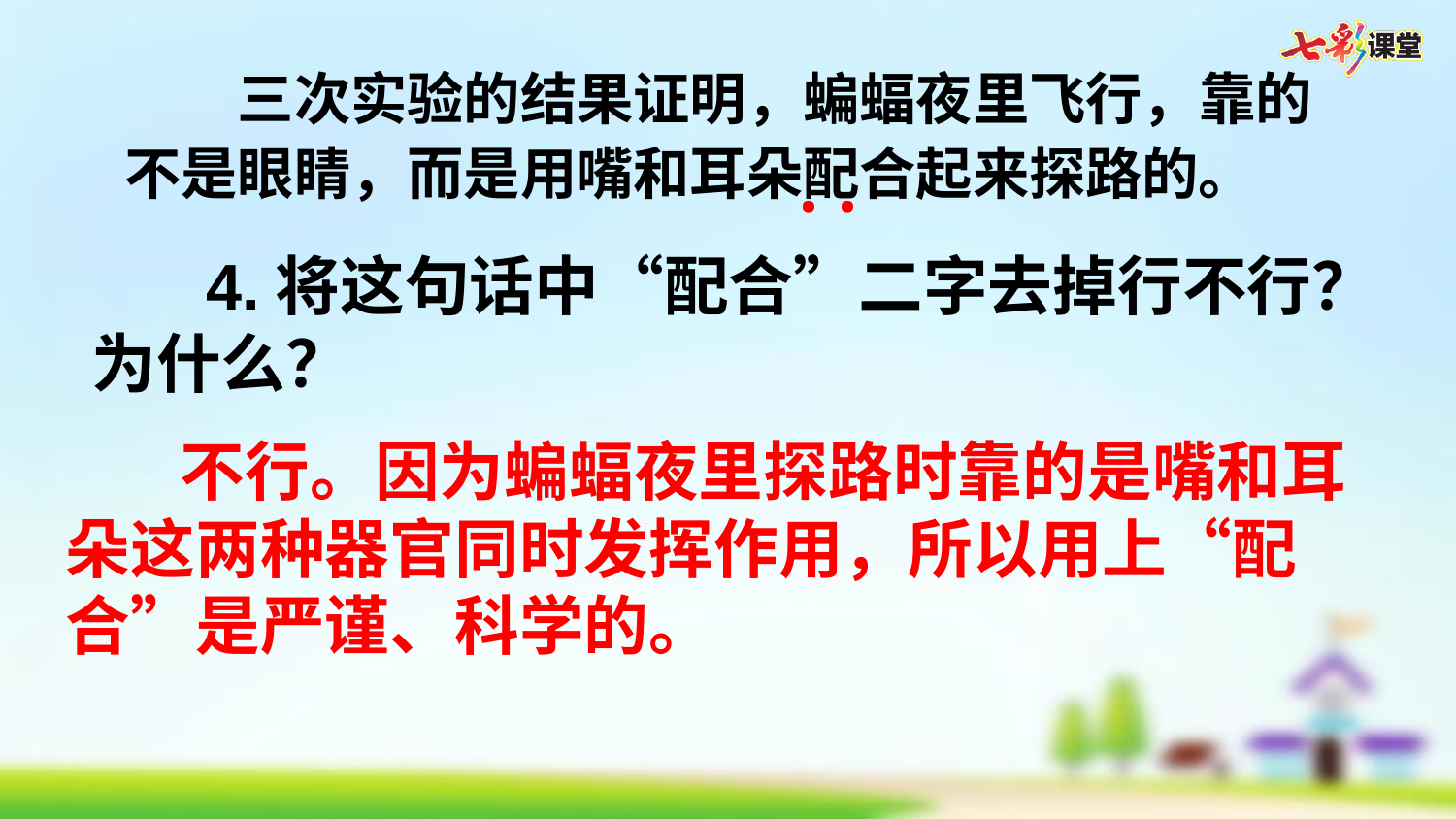

三次实验的结果证明，蝙蝠夜里飞行，靠的不是眼睛，而是用嘴和耳朵配合起来探路的。
··
4.将这句话中“配合”二字去掉行不行？为什么？
不行。因为蝙蝠夜里探路时靠的是嘴和耳朵这两种器官同时发挥作用，所以用上“配合”是严谨、科学的。